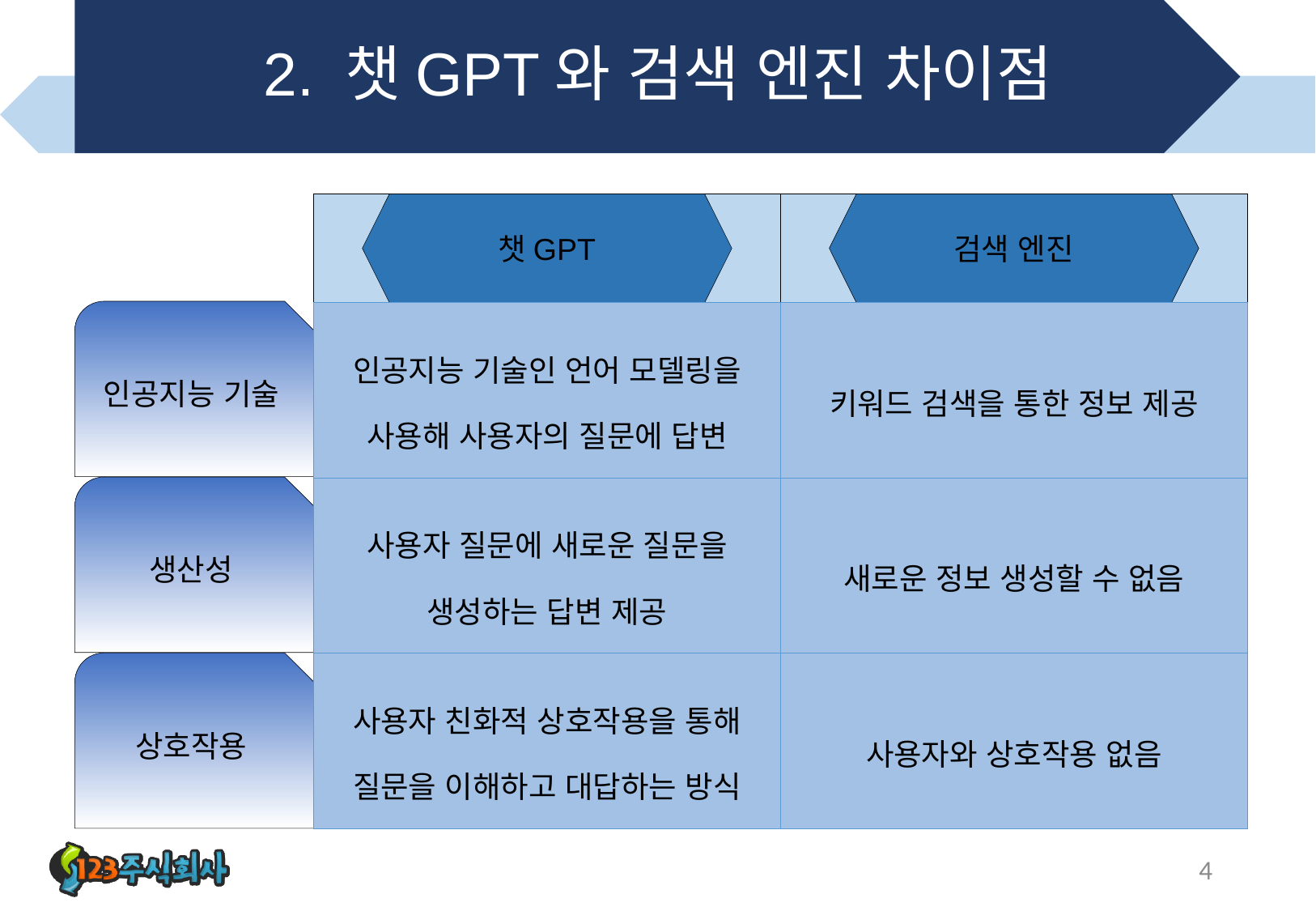

# 2. 챗GPT와 검색 엔진 차이점

챗GPT

검색 엔진
인공지능 기술
| 인공지능 기술인 언어 모델링을 사용해 사용자의 질문에 답변 | 키워드 검색을 통한 정보 제공 |
| --- | --- |
| 사용자 질문에 새로운 질문을 생성하는 답변 제공 | 새로운 정보 생성할 수 없음 |
| 사용자 친화적 상호작용을 통해 질문을 이해하고 대답하는 방식 | 사용자와 상호작용 없음 |
생산성
상호작용
4